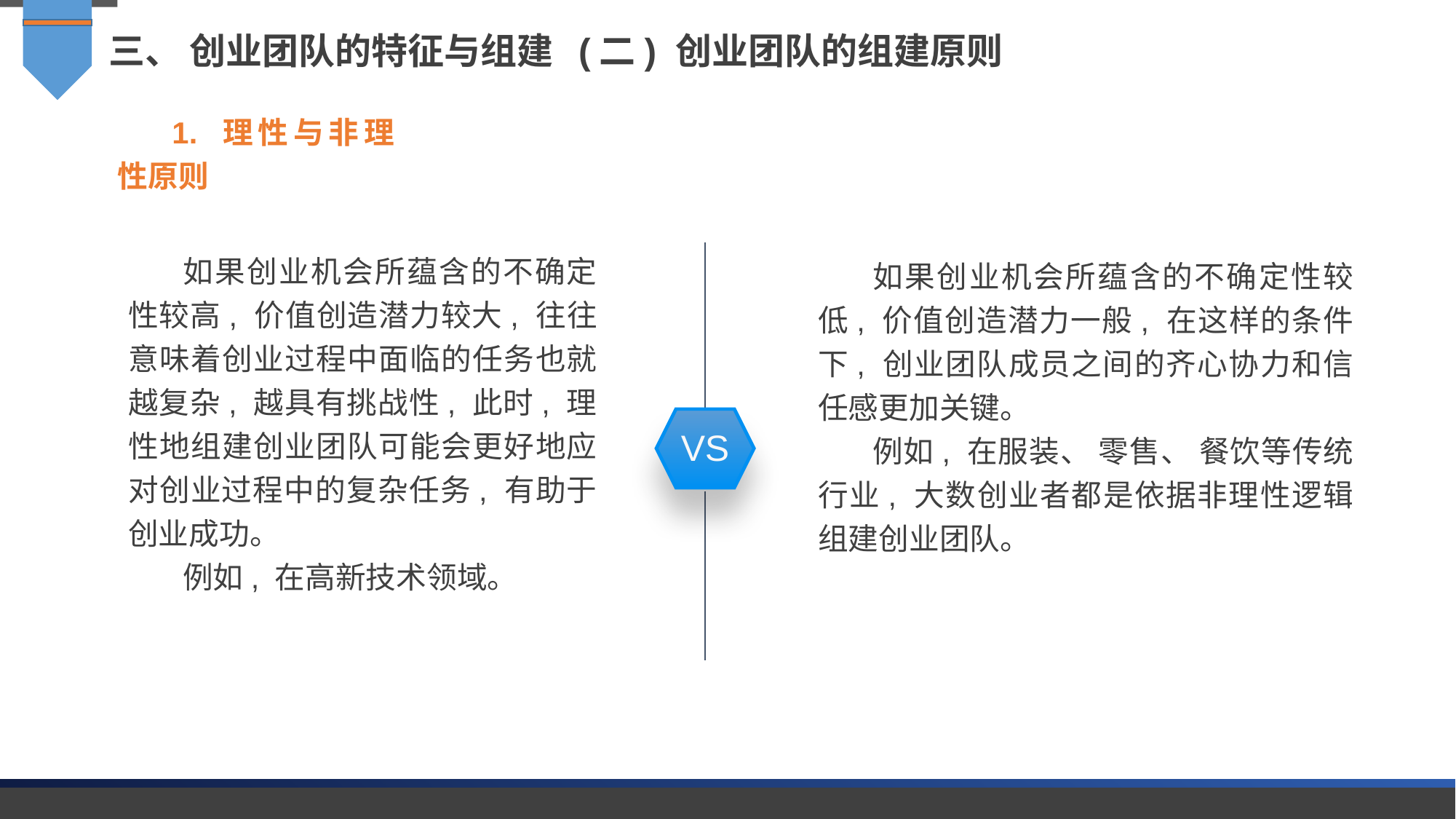

三、 创业团队的特征与组建  (二) 创业团队的组建原则
1. 理性与非理性原则
如果创业机会所蕴含的不确定性较高, 价值创造潜力较大, 往往意味着创业过程中面临的任务也就越复杂, 越具有挑战性, 此时, 理性地组建创业团队可能会更好地应对创业过程中的复杂任务, 有助于创业成功。
例如, 在高新技术领域。
如果创业机会所蕴含的不确定性较低, 价值创造潜力一般, 在这样的条件下, 创业团队成员之间的齐心协力和信任感更加关键。
例如, 在服装、 零售、 餐饮等传统行业, 大数创业者都是依据非理性逻辑组建创业团队。

VS